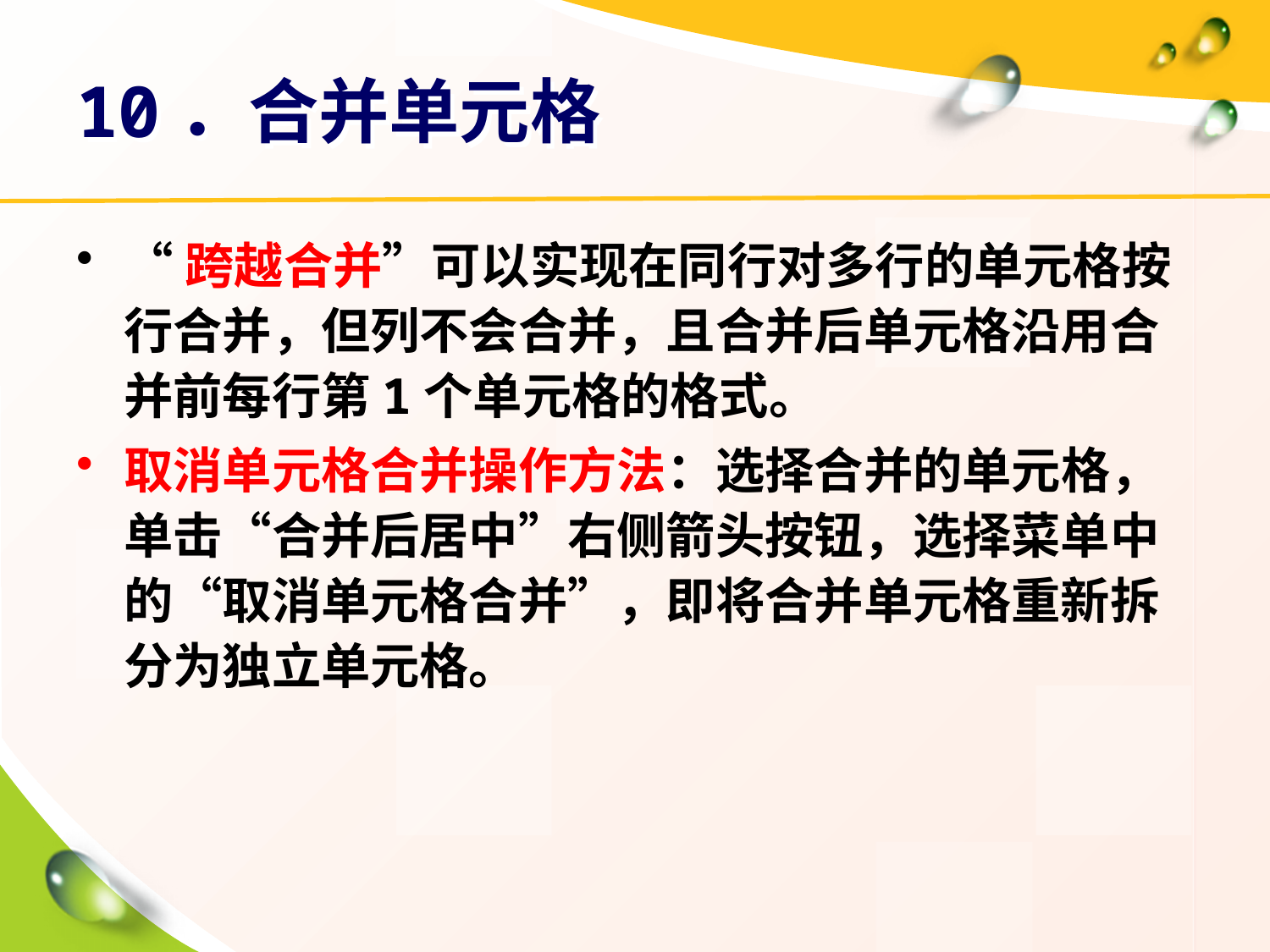

# 10．合并单元格
“跨越合并”可以实现在同行对多行的单元格按行合并，但列不会合并，且合并后单元格沿用合并前每行第1个单元格的格式。
取消单元格合并操作方法：选择合并的单元格，单击“合并后居中”右侧箭头按钮，选择菜单中的“取消单元格合并”，即将合并单元格重新拆分为独立单元格。